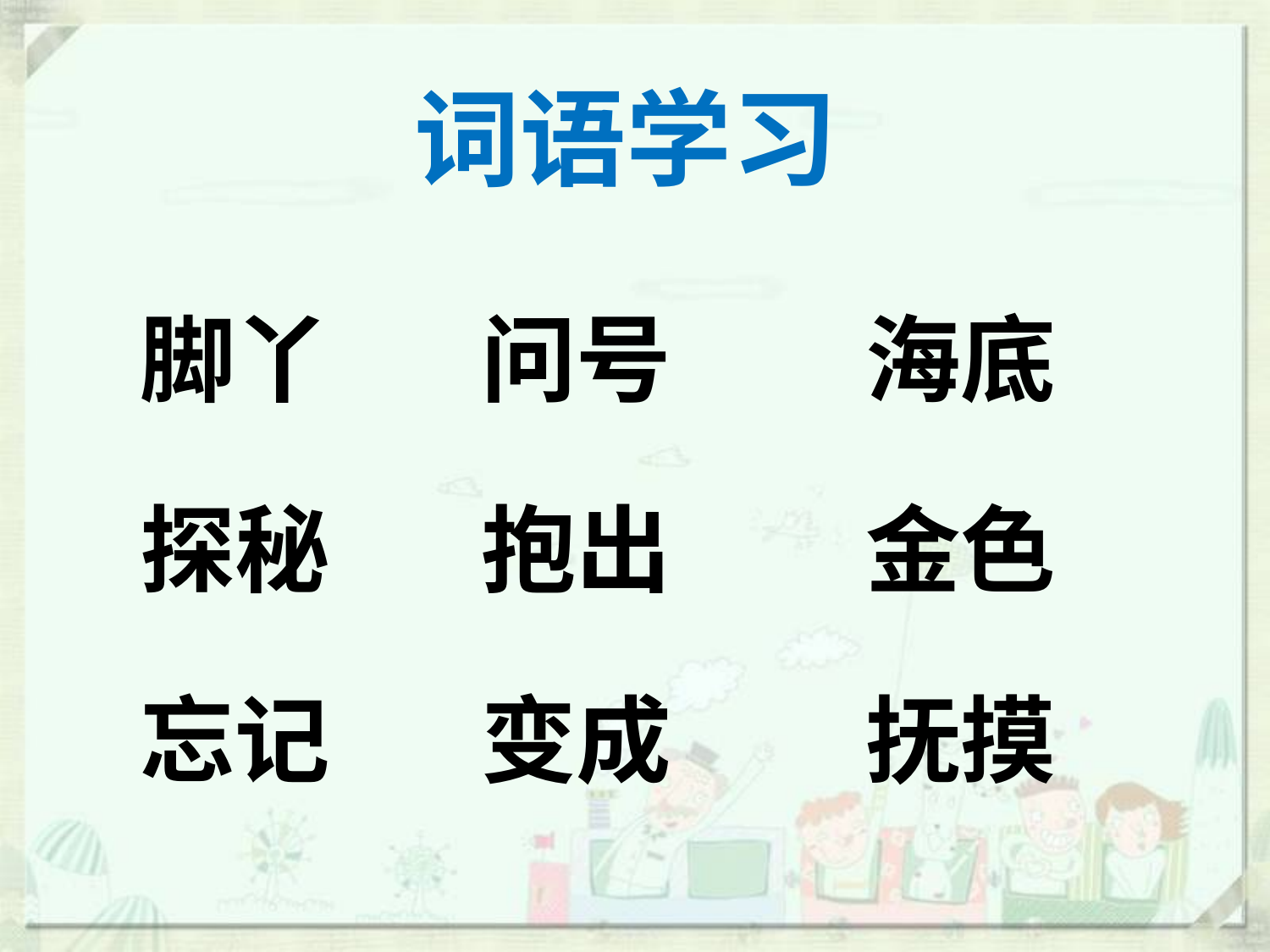

# 词语学习
脚丫       问号         海底
探秘       抱出         金色
忘记       变成         抚摸